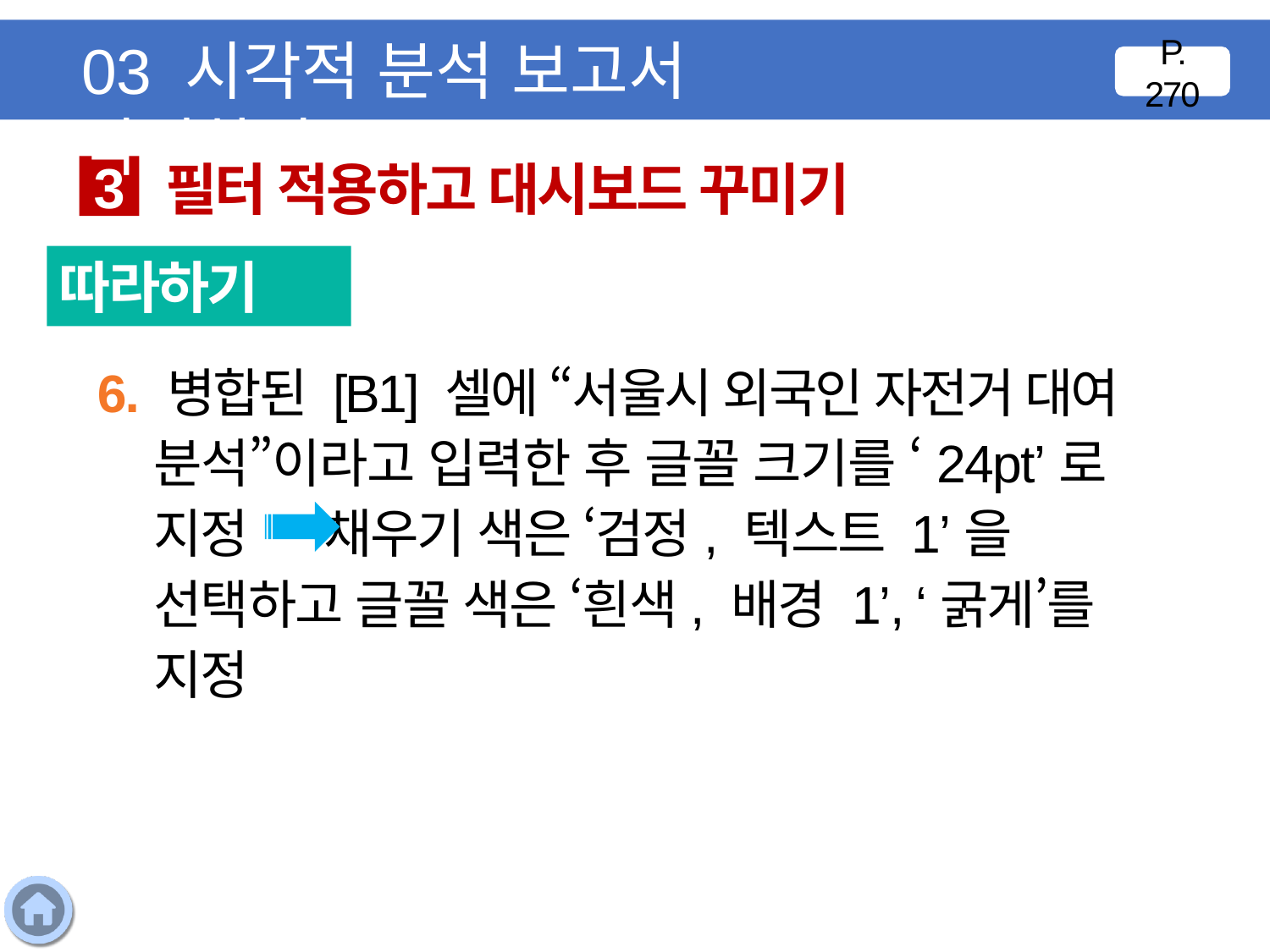

03 시각적 분석 보고서 작성하기
P. 270
필터 적용하고 대시보드 꾸미기
3
따라하기
6. 병합된 [B1] 셀에 “서울시 외국인 자전거 대여 분석”이라고 입력한 후 글꼴 크기를 ‘24pt’로 지정      채우기 색은 ‘검정, 텍스트 1’을 선택하고 글꼴 색은 ‘흰색, 배경 1’, ‘굵게’를 지정